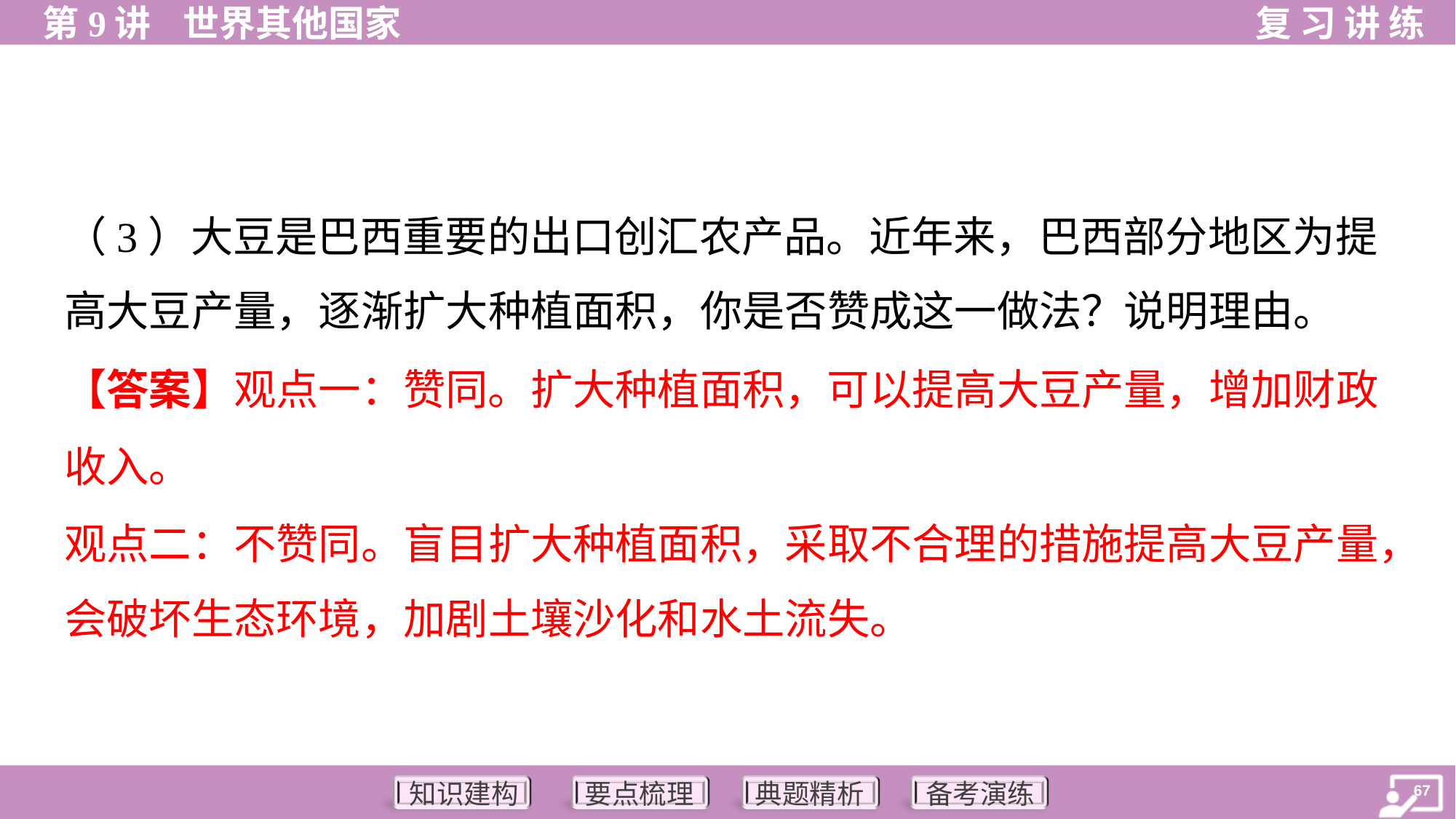

（3）大豆是巴西重要的出口创汇农产品。近年来，巴西部分地区为提
高大豆产量，逐渐扩大种植面积，你是否赞成这一做法？说明理由。
【答案】观点一：赞同。扩大种植面积，可以提高大豆产量，增加财政
收入。
观点二：不赞同。盲目扩大种植面积，采取不合理的措施提高大豆产量，
会破坏生态环境，加剧土壤沙化和水土流失。